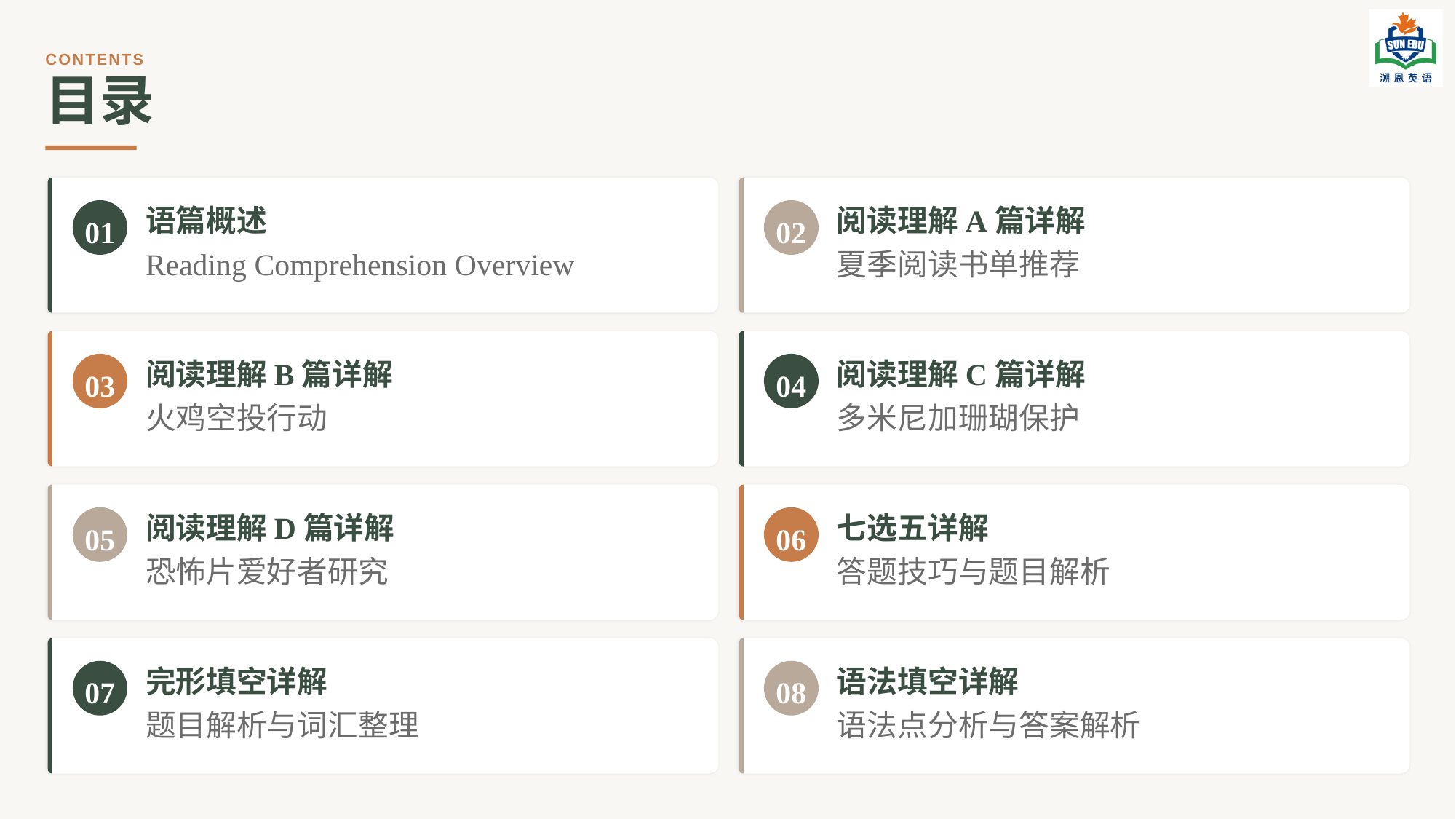

CONTENTS
目录

01

语篇概述
02

阅读理解A篇详解
Reading Comprehension Overview
夏季阅读书单推荐

03

阅读理解B篇详解
04

阅读理解C篇详解
火鸡空投行动
多米尼加珊瑚保护

05

阅读理解D篇详解
06

七选五详解
恐怖片爱好者研究
答题技巧与题目解析

07

完形填空详解
08

语法填空详解
题目解析与词汇整理
语法点分析与答案解析